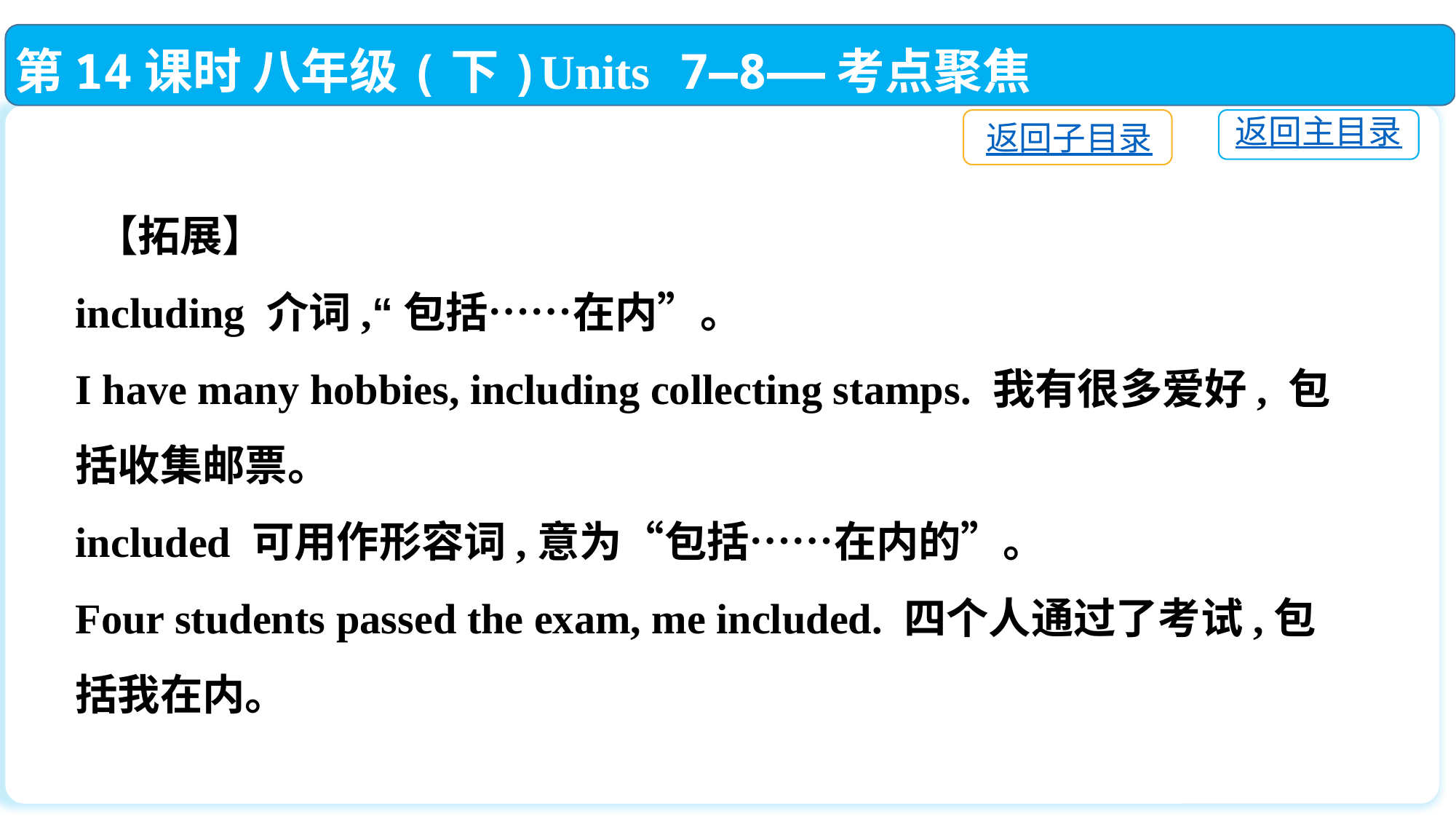

第14课时 八年级(下)Units 7—8——考点聚焦

返回子目录
返回主目录
 【拓展】
including 介词,“包括……在内”。
I have many hobbies, including collecting stamps. 我有很多爱好, 包括收集邮票。
included 可用作形容词,意为“包括……在内的”。
Four students passed the exam, me included. 四个人通过了考试,包括我在内。